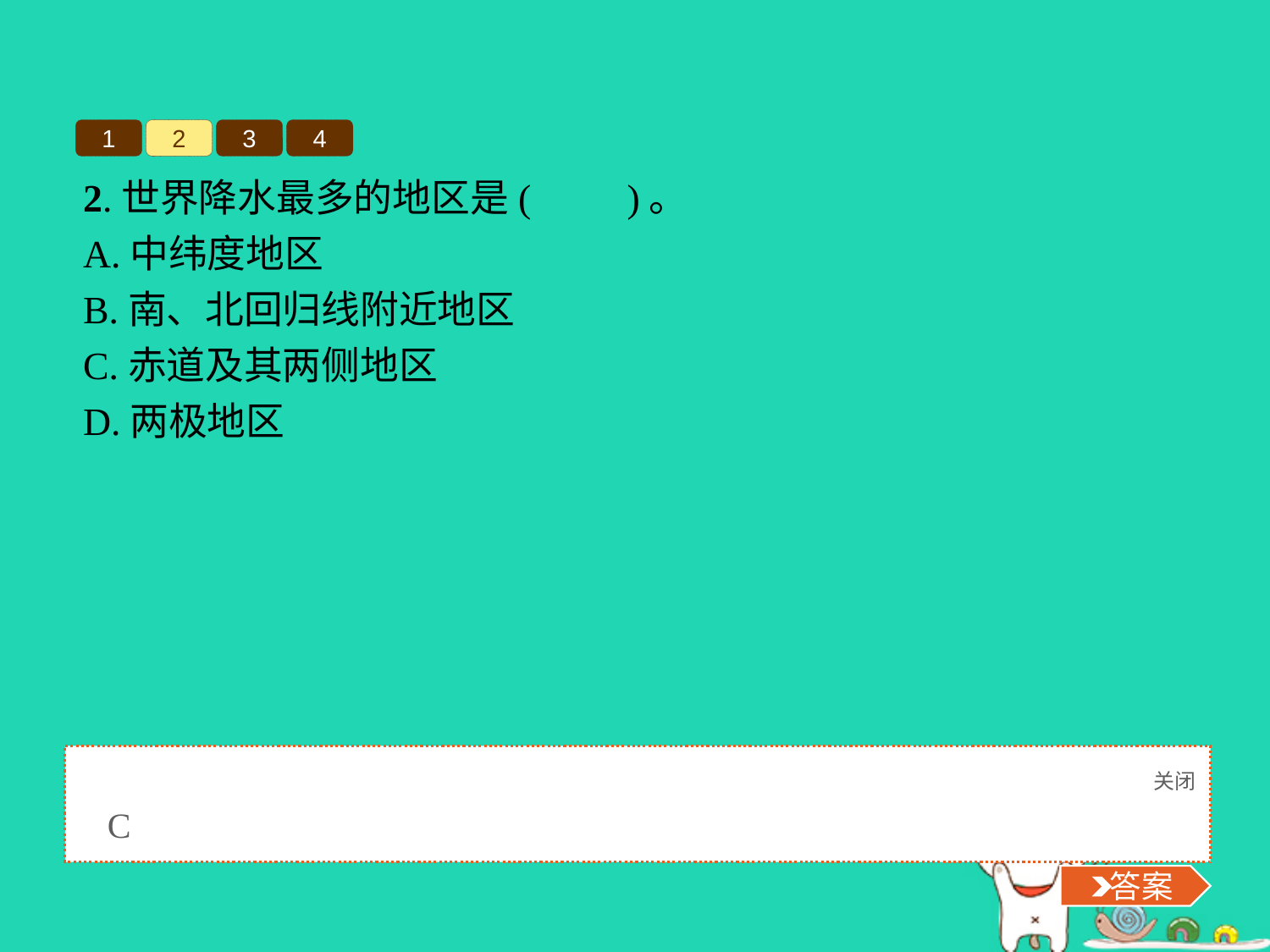

1
2
3
4
2.世界降水最多的地区是(　　)。
A.中纬度地区
B.南、北回归线附近地区
C.赤道及其两侧地区
D.两极地区

关闭
  答案

C
  答案